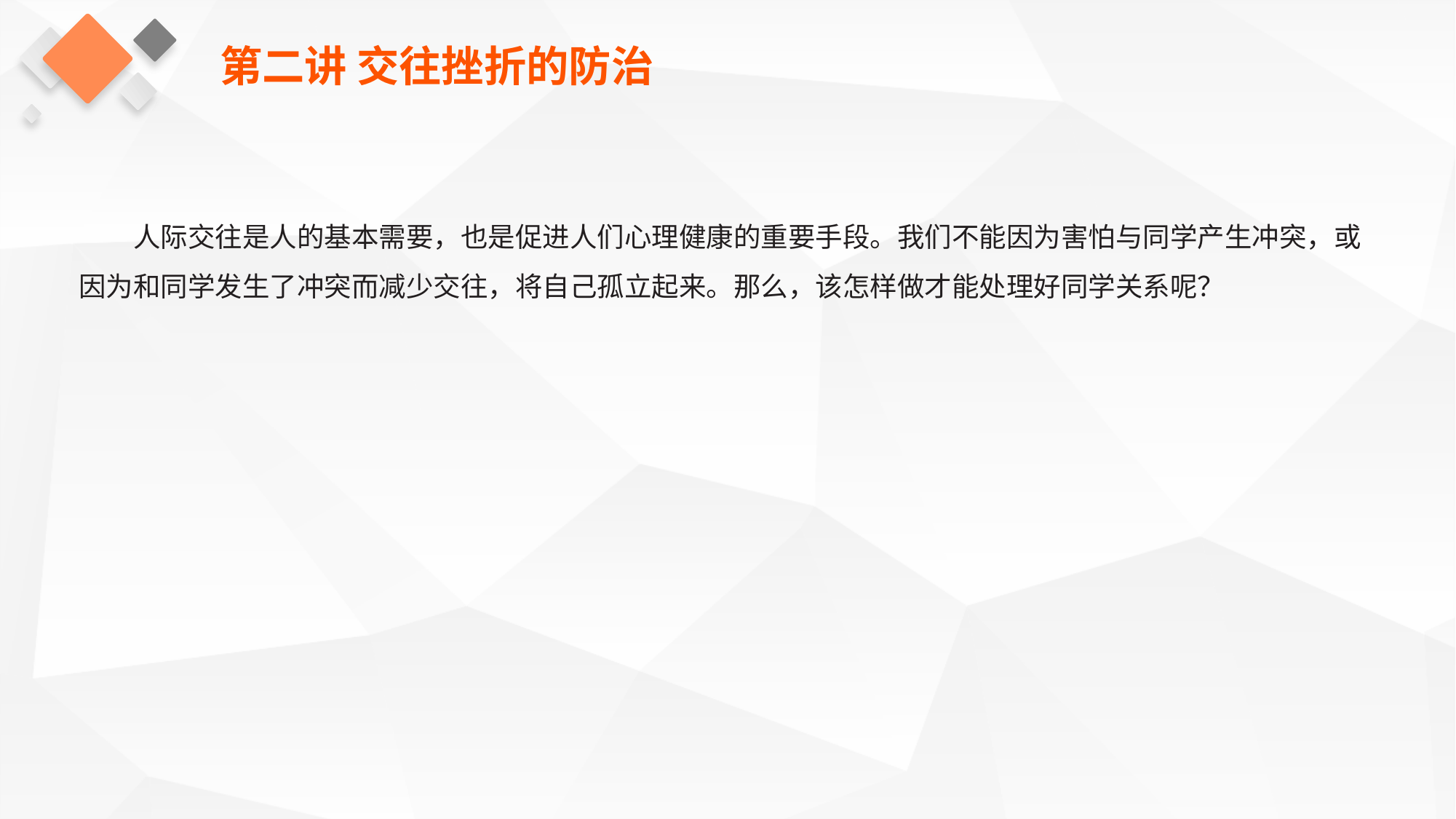

第二讲 交往挫折的防治

人际交往是人的基本需要，也是促进人们心理健康的重要手段。我们不能因为害怕与同学产生冲突，或因为和同学发生了冲突而减少交往，将自己孤立起来。那么，该怎样做才能处理好同学关系呢？